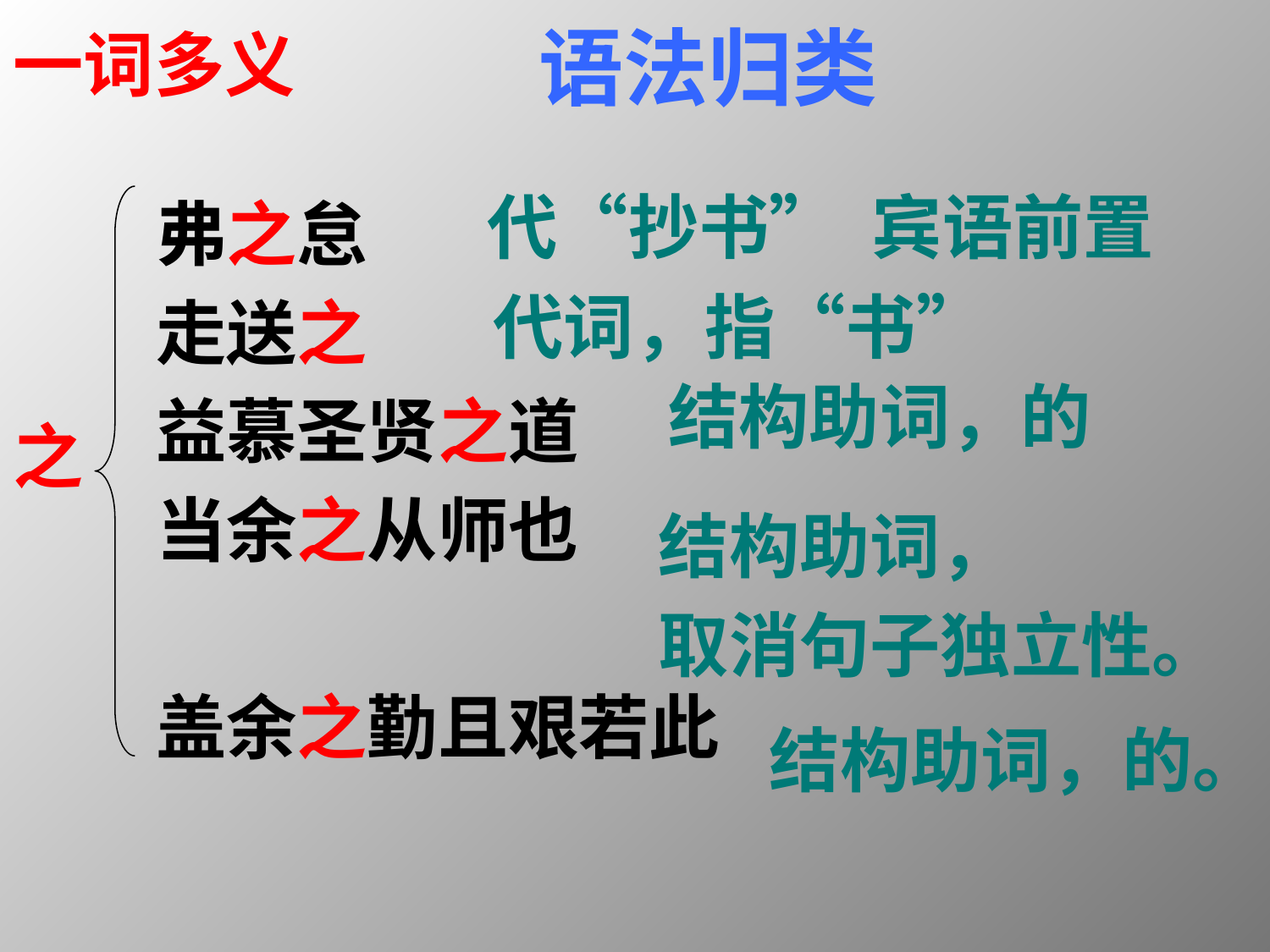

语法归类
一词多义

代“抄书”  宾语前置
弗之怠
走送之
益慕圣贤之道
当余之从师也

盖余之勤且艰若此
代词，指“书”
结构助词，的
之
结构助词，
取消句子独立性。
结构助词，的。